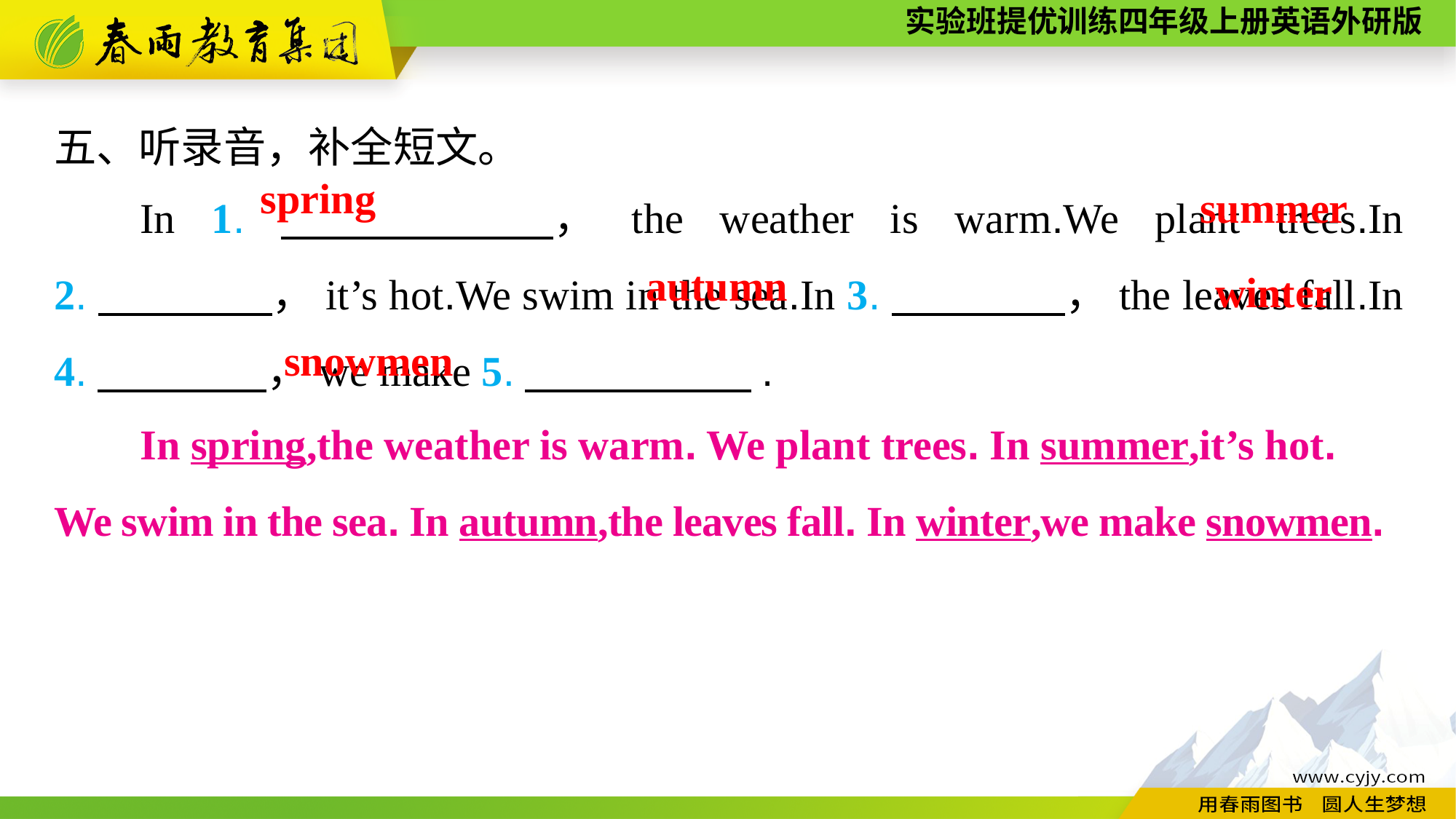

五、听录音，补全短文。
In 1.　　　　，the weather is warm.We plant trees.In 2.　　　　，it’s hot.We swim in the sea.In 3.　　　　，the leaves fall.In 4.　　　　，we make 5.　　      　　.
spring
summer
winter
autumn
snowmen
In spring,the weather is warm. We plant trees. In summer,it’s hot. We swim in the sea. In autumn,the leaves fall. In winter,we make snowmen.